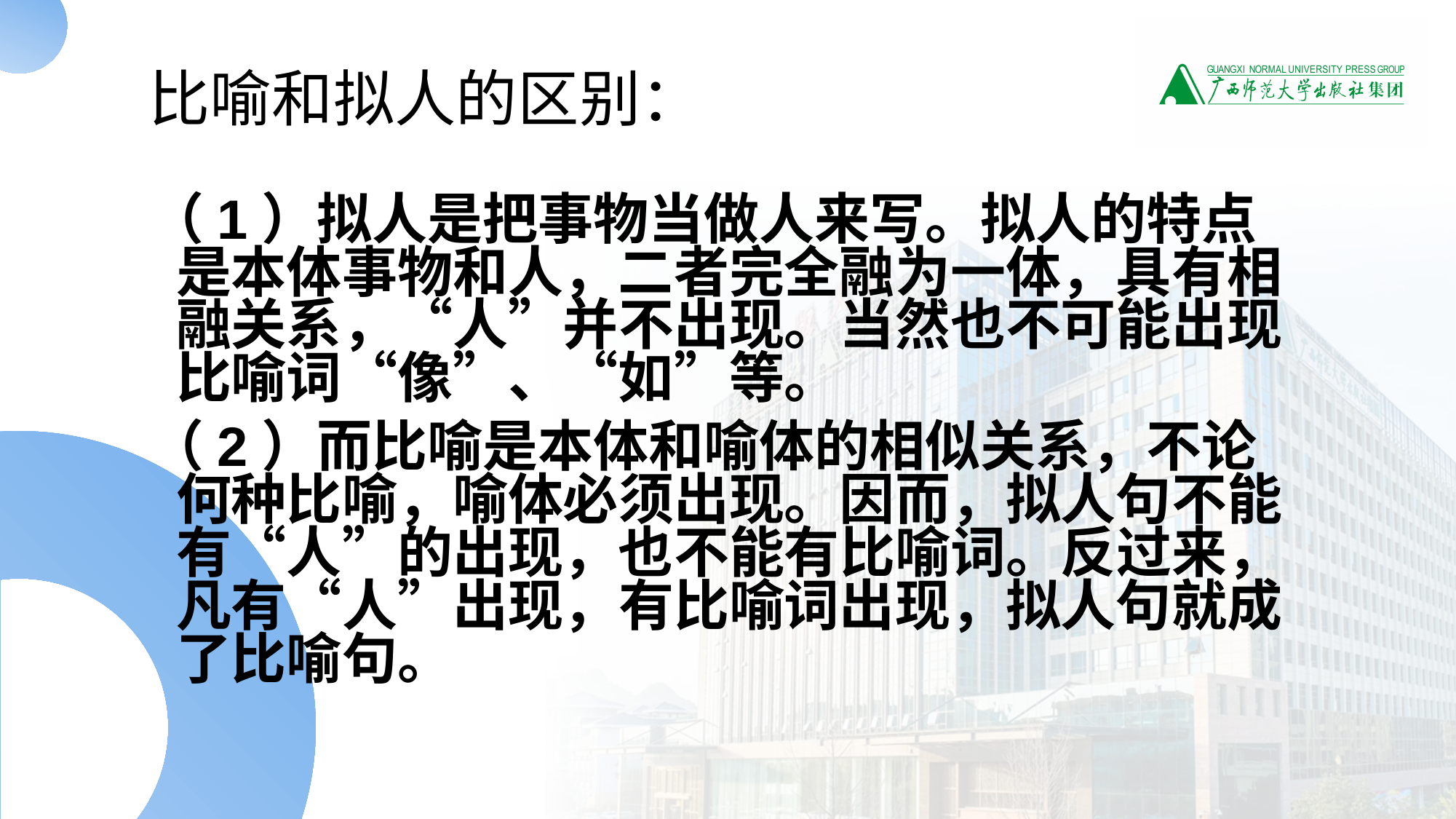

# 比喻和拟人的区别：
（1）拟人是把事物当做人来写。拟人的特点是本体事物和人，二者完全融为一体，具有相融关系，“人”并不出现。当然也不可能出现比喻词“像”、“如”等。
（2）而比喻是本体和喻体的相似关系，不论何种比喻，喻体必须出现。因而，拟人句不能有“人”的出现，也不能有比喻词。反过来，凡有“人”出现，有比喻词出现，拟人句就成了比喻句。